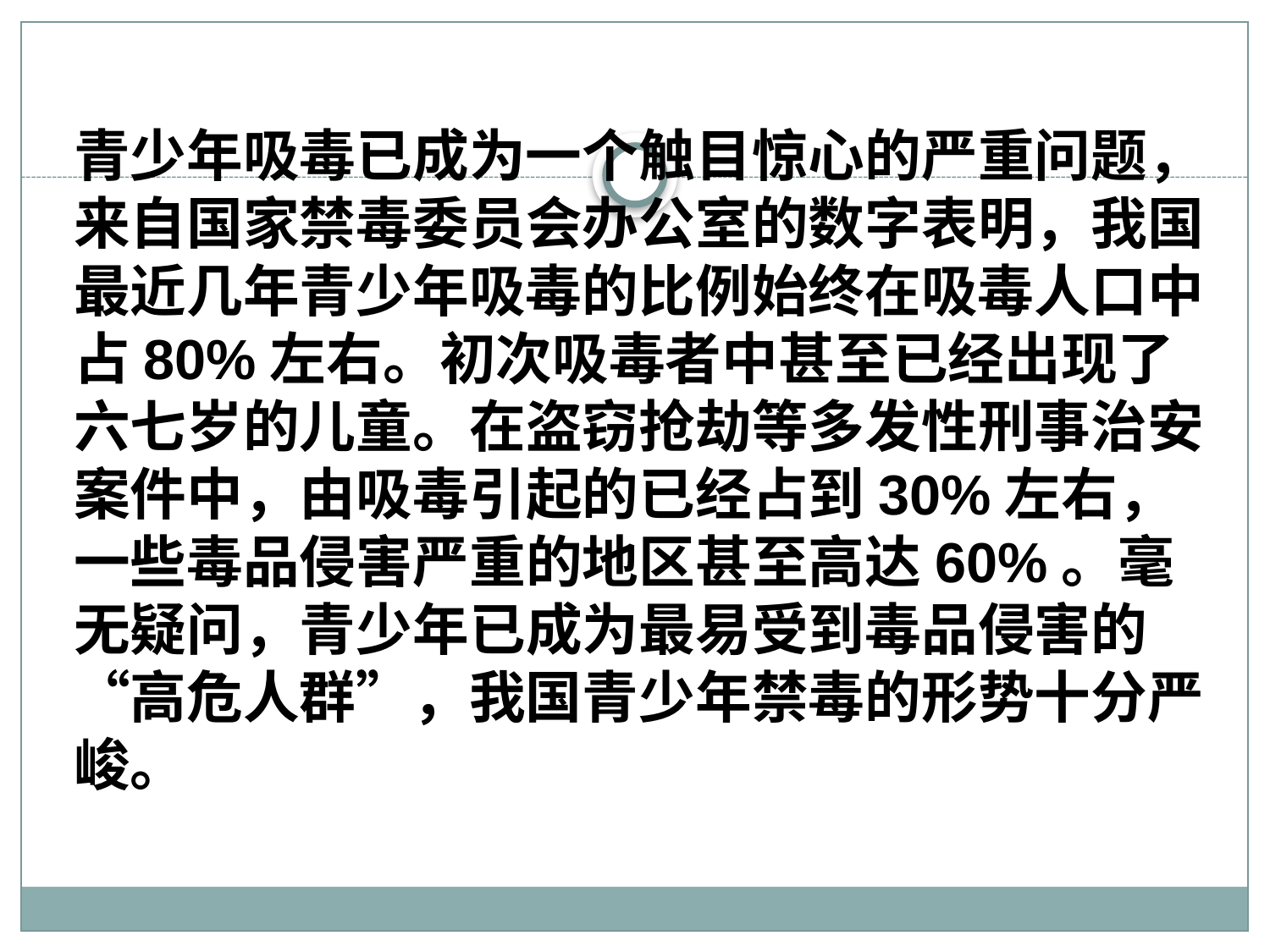

青少年吸毒已成为一个触目惊心的严重问题，来自国家禁毒委员会办公室的数字表明，我国最近几年青少年吸毒的比例始终在吸毒人口中占80%左右。初次吸毒者中甚至已经出现了六七岁的儿童。在盗窃抢劫等多发性刑事治安案件中，由吸毒引起的已经占到30%左右，一些毒品侵害严重的地区甚至高达60%。毫无疑问，青少年已成为最易受到毒品侵害的“高危人群”，我国青少年禁毒的形势十分严峻。